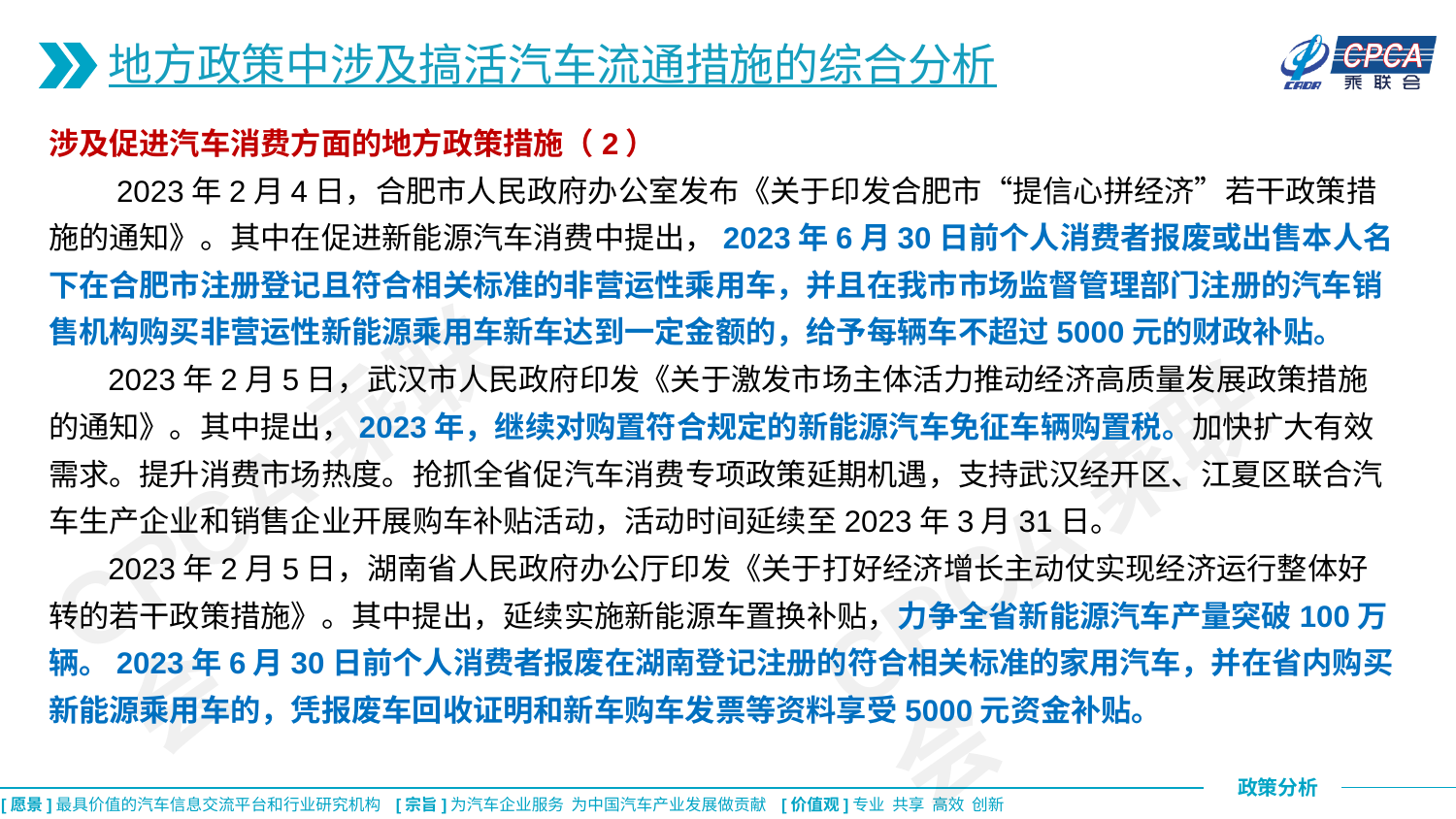

地方政策中涉及搞活汽车流通措施的综合分析
涉及促进汽车消费方面的地方政策措施（2）
        2023年2月4日，合肥市人民政府办公室发布《关于印发合肥市“提信心拼经济”若干政策措施的通知》。其中在促进新能源汽车消费中提出，2023年6月30日前个人消费者报废或出售本人名下在合肥市注册登记且符合相关标准的非营运性乘用车，并且在我市市场监督管理部门注册的汽车销售机构购买非营运性新能源乘用车新车达到一定金额的，给予每辆车不超过5000元的财政补贴。
       2023年2月5日，武汉市人民政府印发《关于激发市场主体活力推动经济高质量发展政策措施的通知》。其中提出，2023年，继续对购置符合规定的新能源汽车免征车辆购置税。加快扩大有效需求。提升消费市场热度。抢抓全省促汽车消费专项政策延期机遇，支持武汉经开区、江夏区联合汽车生产企业和销售企业开展购车补贴活动，活动时间延续至2023年3月31日。
       2023年2月5日，湖南省人民政府办公厅印发《关于打好经济增长主动仗实现经济运行整体好转的若干政策措施》。其中提出，延续实施新能源车置换补贴，力争全省新能源汽车产量突破100万辆。2023年6月30日前个人消费者报废在湖南登记注册的符合相关标准的家用汽车，并在省内购买新能源乘用车的，凭报废车回收证明和新车购车发票等资料享受5000元资金补贴。
CPCA乘联会
CPCA乘联会